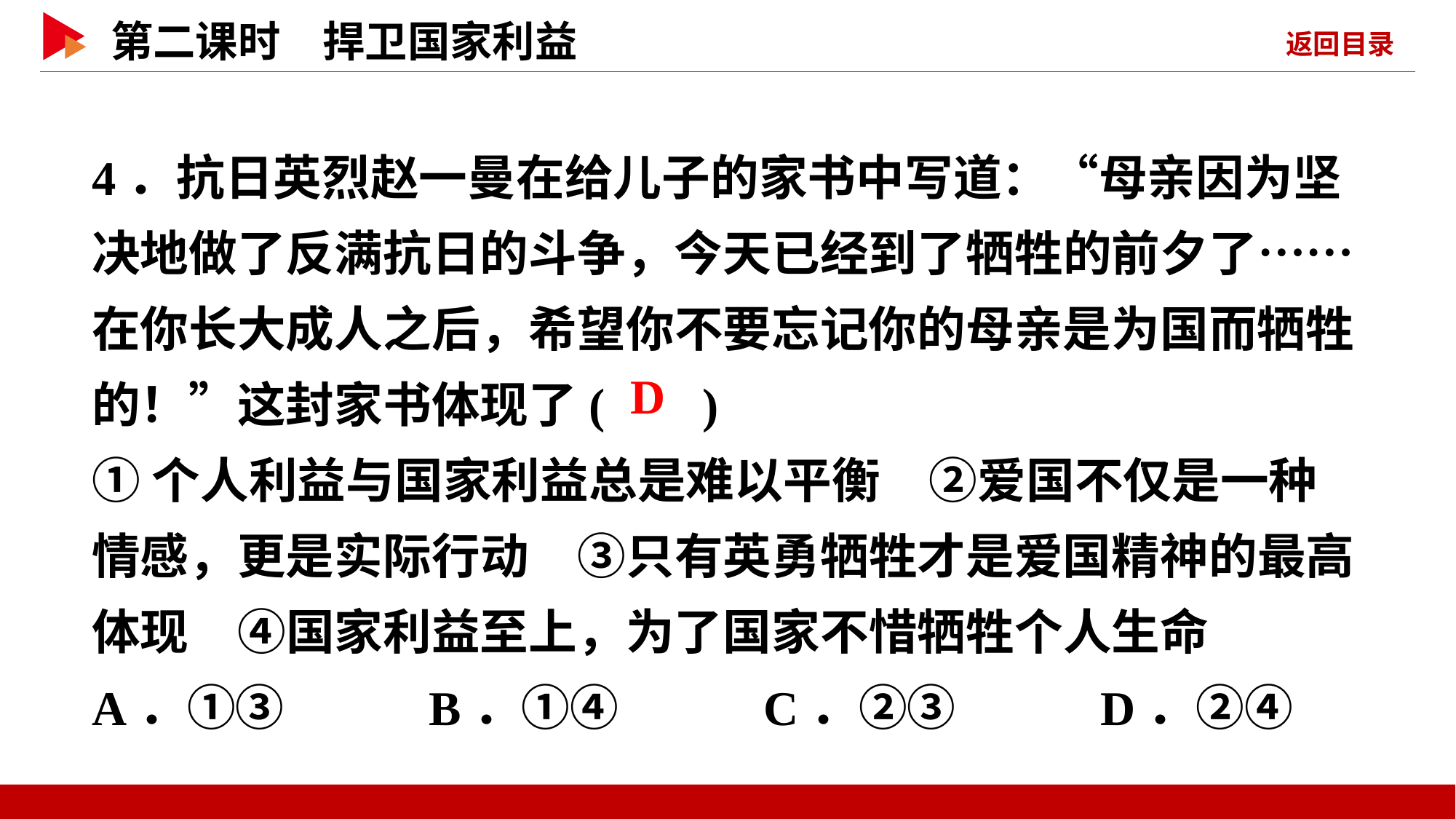

4．抗日英烈赵一曼在给儿子的家书中写道：“母亲因为坚决地做了反满抗日的斗争，今天已经到了牺牲的前夕了……在你长大成人之后，希望你不要忘记你的母亲是为国而牺牲的！”这封家书体现了(        )
①个人利益与国家利益总是难以平衡　②爱国不仅是一种情感，更是实际行动　③只有英勇牺牲才是爱国精神的最高体现　④国家利益至上，为了国家不惜牺牲个人生命
A．①③            B．①④            C．②③            D．②④
   D